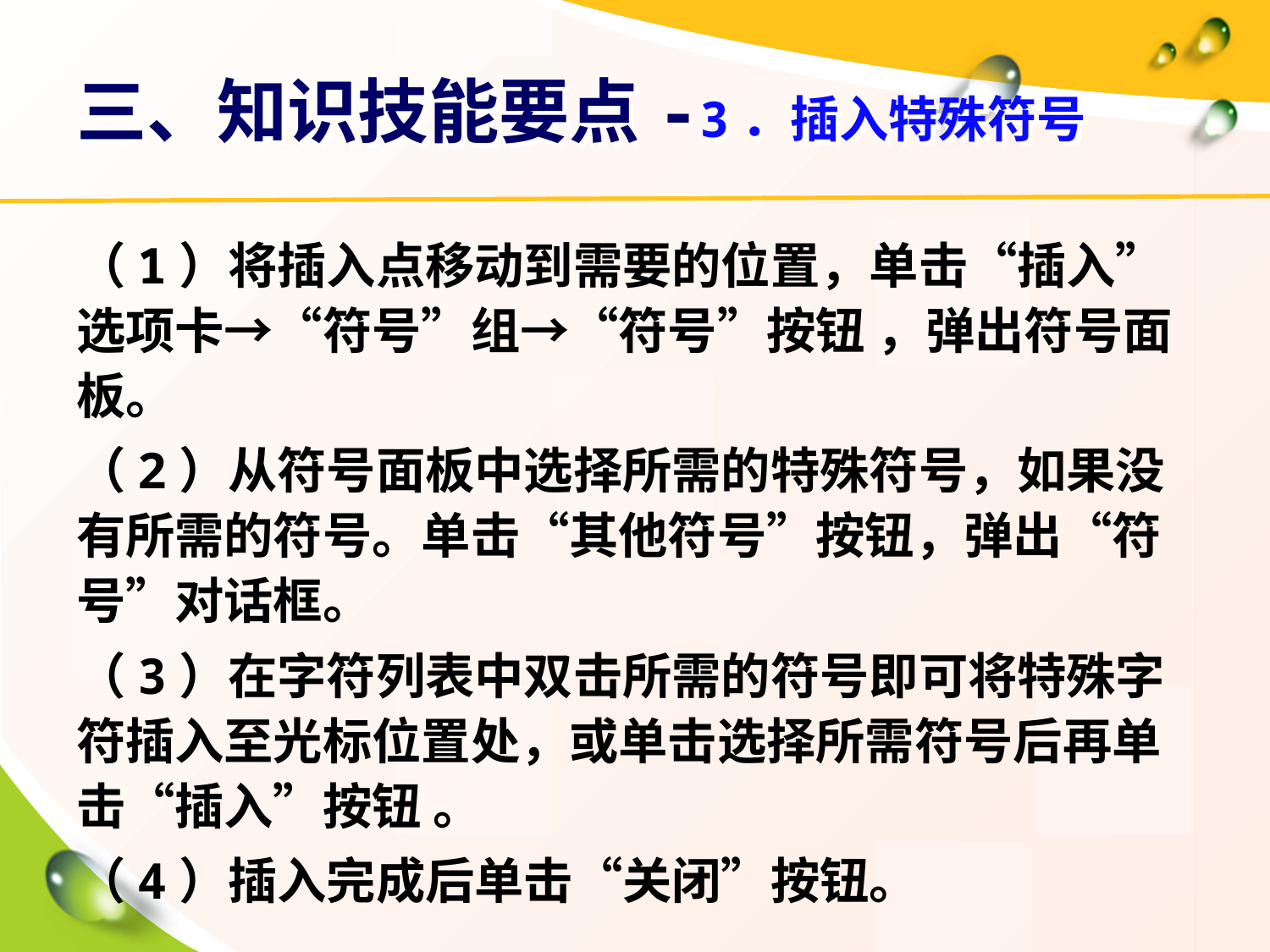

# 三、知识技能要点-3．插入特殊符号
（1）将插入点移动到需要的位置，单击“插入”选项卡→“符号”组→“符号”按钮 ，弹出符号面板。
（2）从符号面板中选择所需的特殊符号，如果没有所需的符号。单击“其他符号”按钮，弹出“符号”对话框。
（3）在字符列表中双击所需的符号即可将特殊字符插入至光标位置处，或单击选择所需符号后再单击“插入”按钮 。
（4）插入完成后单击“关闭”按钮。